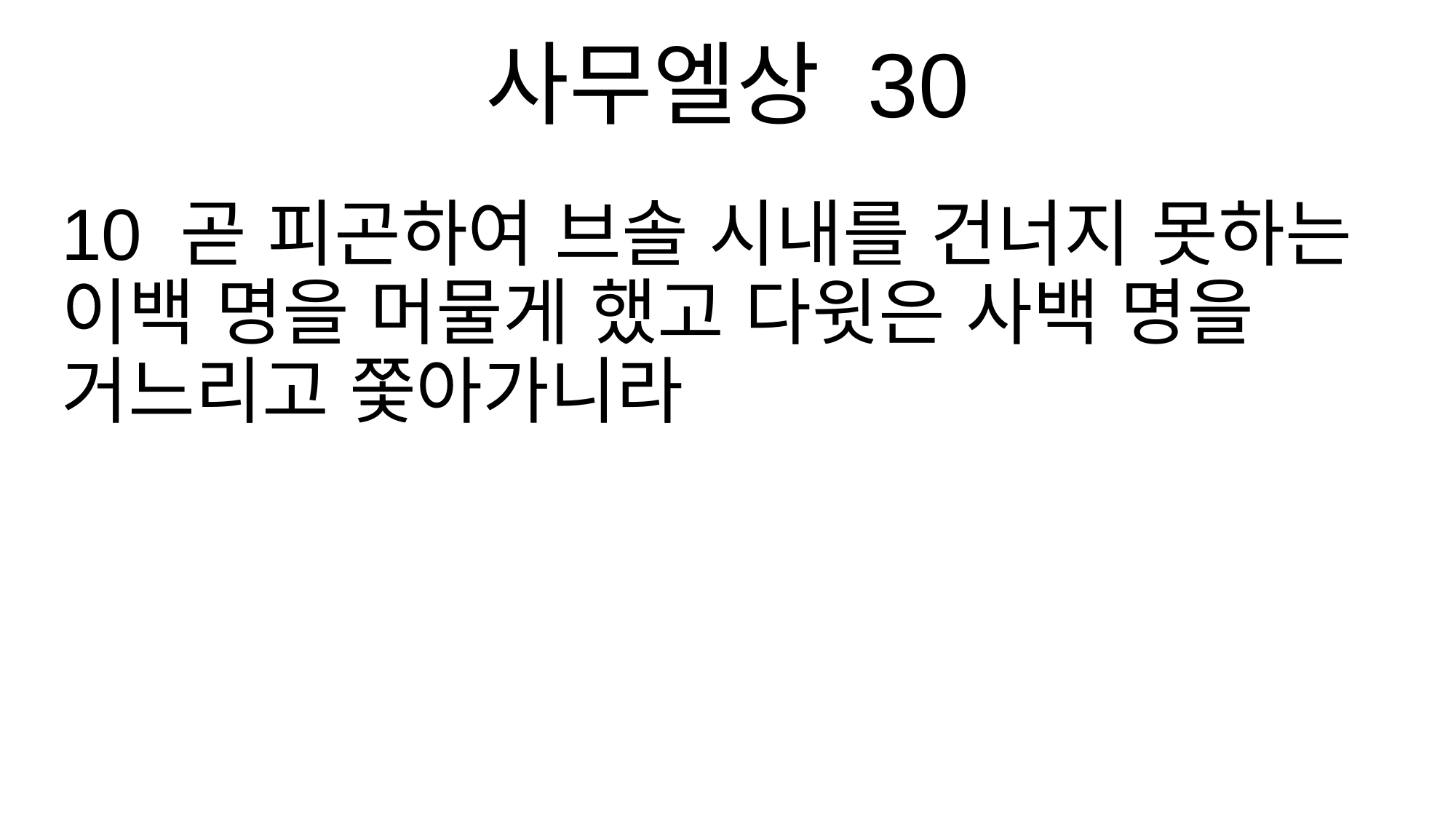

사무엘상 30
10 곧 피곤하여 브솔 시내를 건너지 못하는 이백 명을 머물게 했고 다윗은 사백 명을 거느리고 쫓아가니라